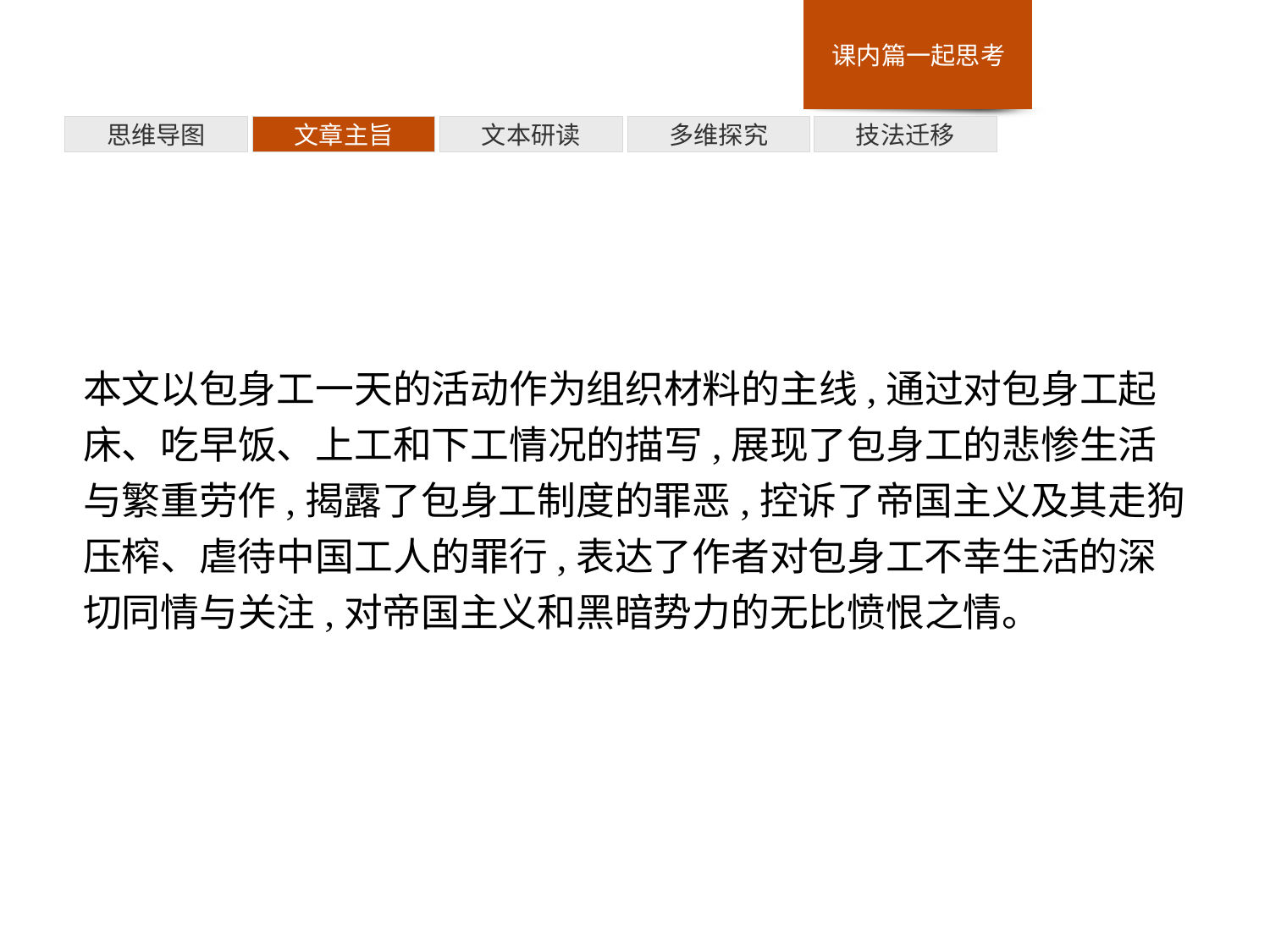

多维探究
思维导图
文章主旨
文本研读
技法迁移
本文以包身工一天的活动作为组织材料的主线,通过对包身工起床、吃早饭、上工和下工情况的描写,展现了包身工的悲惨生活与繁重劳作,揭露了包身工制度的罪恶,控诉了帝国主义及其走狗压榨、虐待中国工人的罪行,表达了作者对包身工不幸生活的深切同情与关注,对帝国主义和黑暗势力的无比愤恨之情。